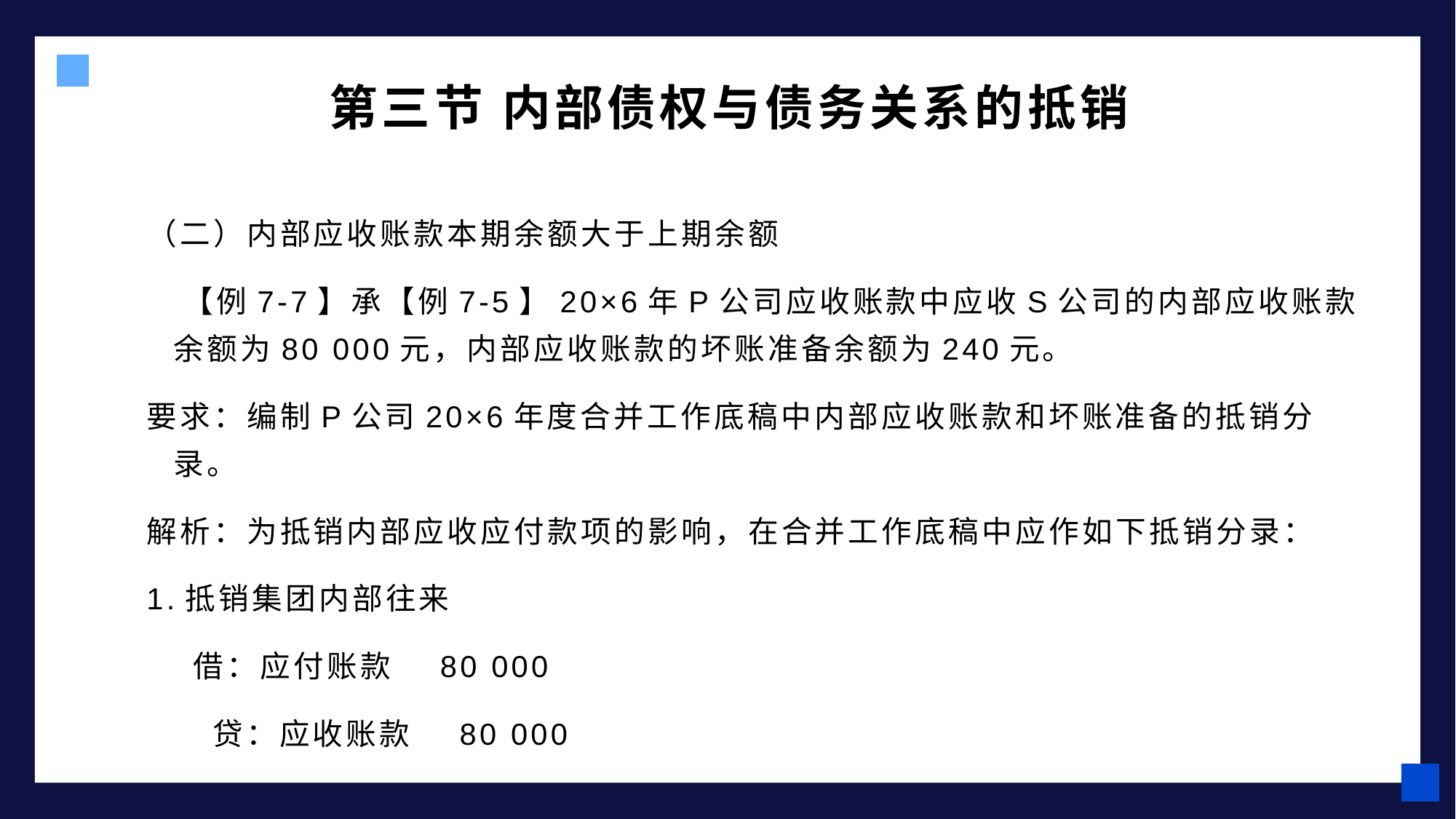

第三节 内部债权与债务关系的抵销
（二）内部应收账款本期余额大于上期余额
   【例7-7】承【例7-5】20×6年P公司应收账款中应收S公司的内部应收账款余额为80 000元，内部应收账款的坏账准备余额为240元。
要求：编制P公司20×6年度合并工作底稿中内部应收账款和坏账准备的抵销分录。
解析：为抵销内部应收应付款项的影响，在合并工作底稿中应作如下抵销分录：
1.抵销集团内部往来
    借：应付账款    80 000
      贷：应收账款    80 000